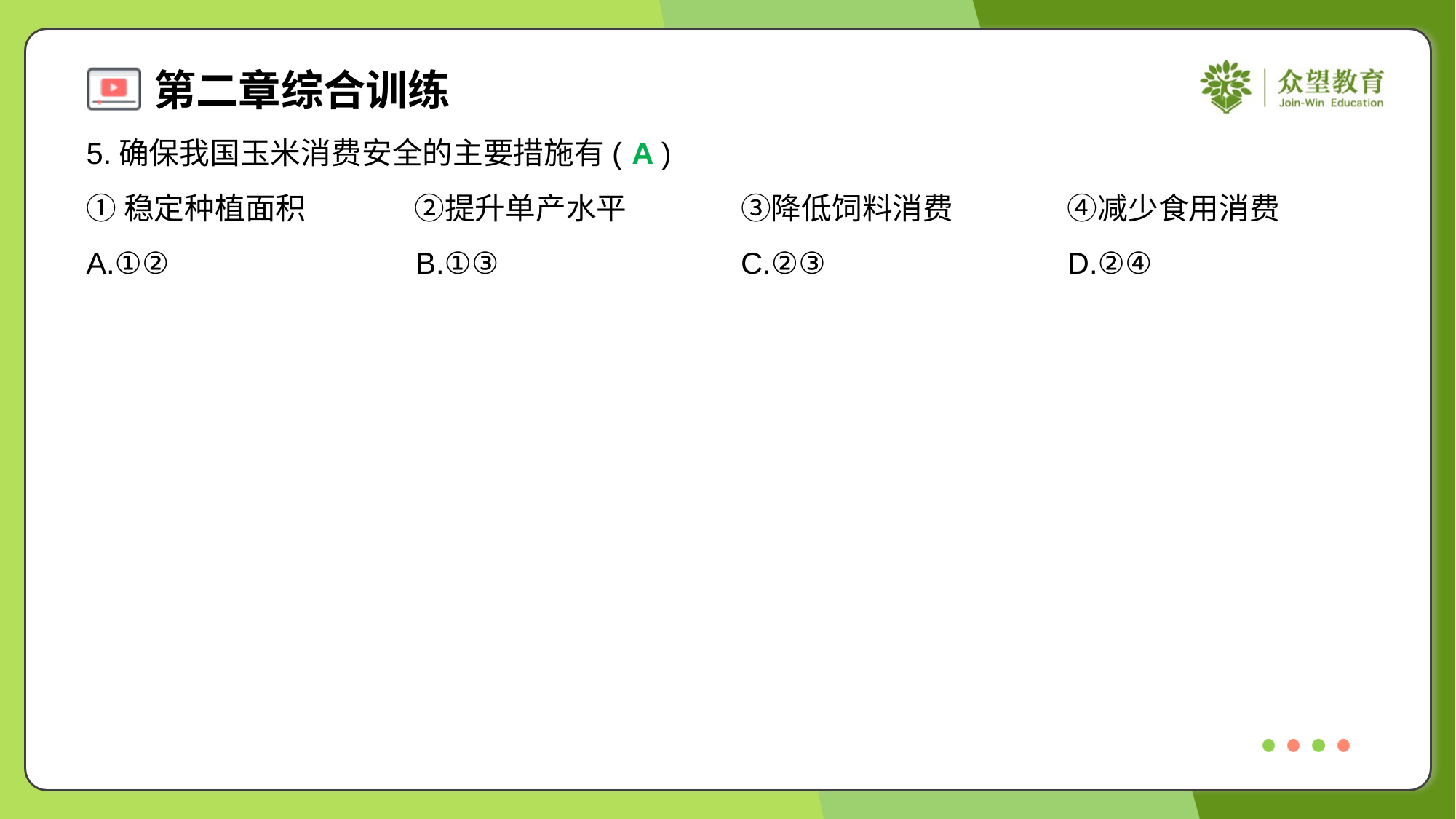

5.确保我国玉米消费安全的主要措施有(     )
A
①稳定种植面积	②提升单产水平	③降低饲料消费	④减少食用消费
A.①②	B.①③	C.②③	D.②④